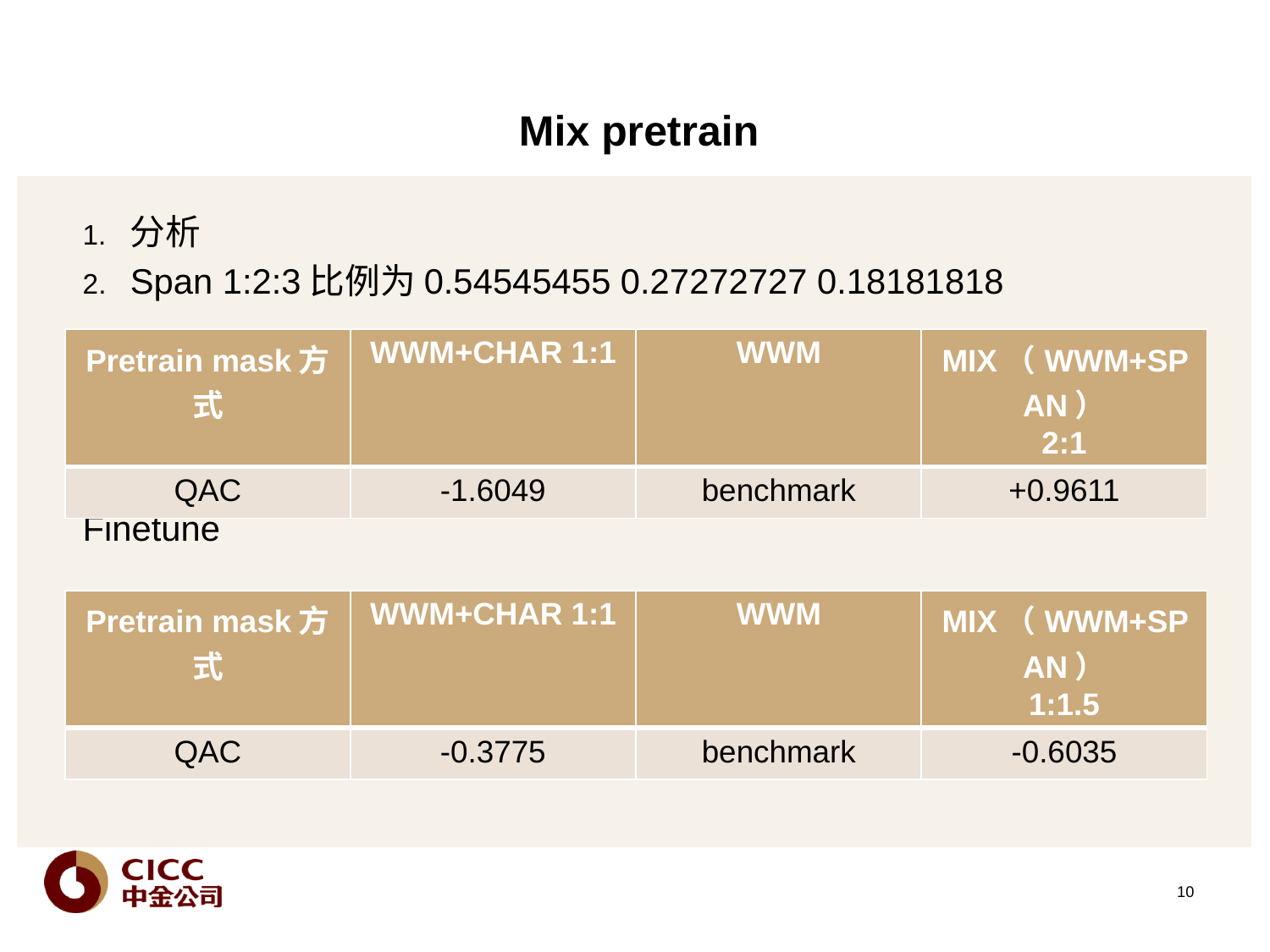

# Mix pretrain

分析
Span 1:2:3比例为0.54545455 0.27272727 0.18181818

Finetune
| Pretrain mask方式 | WWM+CHAR 1:1 | WWM | MIX（WWM+SPAN） 2:1 |
| --- | --- | --- | --- |
| QAC | -1.6049 | benchmark | +0.9611 |
| Pretrain mask方式 | WWM+CHAR 1:1 | WWM | MIX（WWM+SPAN） 1:1.5 |
| --- | --- | --- | --- |
| QAC | -0.3775 | benchmark | -0.6035 |